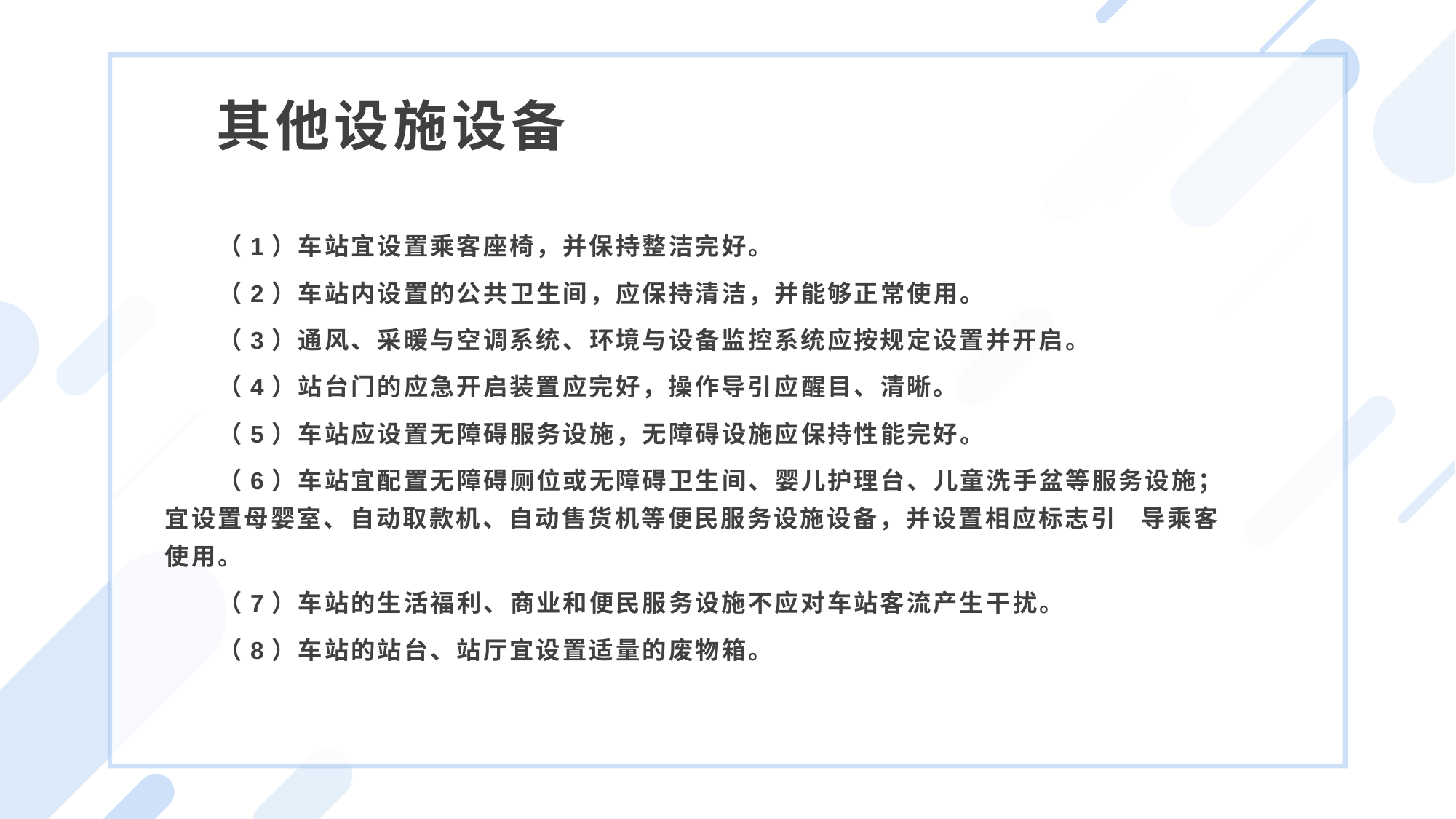

其他设施设备
（1）车站宜设置乘客座椅，并保持整洁完好。
（2）车站内设置的公共卫生间，应保持清洁，并能够正常使用。
（3）通风、采暖与空调系统、环境与设备监控系统应按规定设置并开启。
（4）站台门的应急开启装置应完好，操作导引应醒目、清晰。
（5）车站应设置无障碍服务设施，无障碍设施应保持性能完好。
（6）车站宜配置无障碍厕位或无障碍卫生间、婴儿护理台、儿童洗手盆等服务设施； 宜设置母婴室、自动取款机、自动售货机等便民服务设施设备，并设置相应标志引   导乘客使用。
（7）车站的生活福利、商业和便民服务设施不应对车站客流产生干扰。
（8）车站的站台、站厅宜设置适量的废物箱。